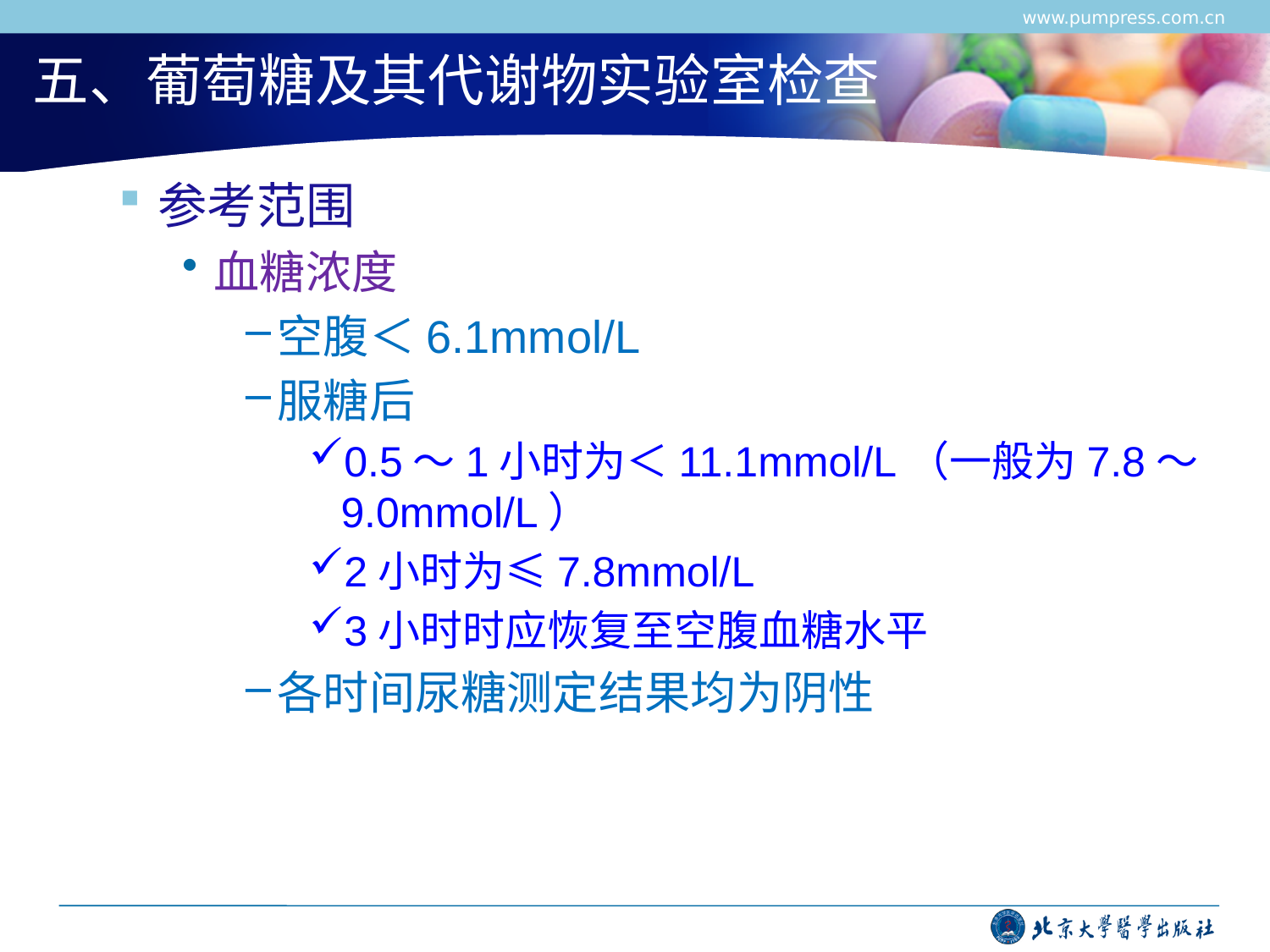

www.pumpress.com.cn
# 五、葡萄糖及其代谢物实验室检查
参考范围
血糖浓度
空腹＜6.1mmol/L
服糖后
0.5～1小时为＜11.1mmol/L（一般为7.8～9.0mmol/L）
2小时为≤7.8mmol/L
3小时时应恢复至空腹血糖水平
各时间尿糖测定结果均为阴性